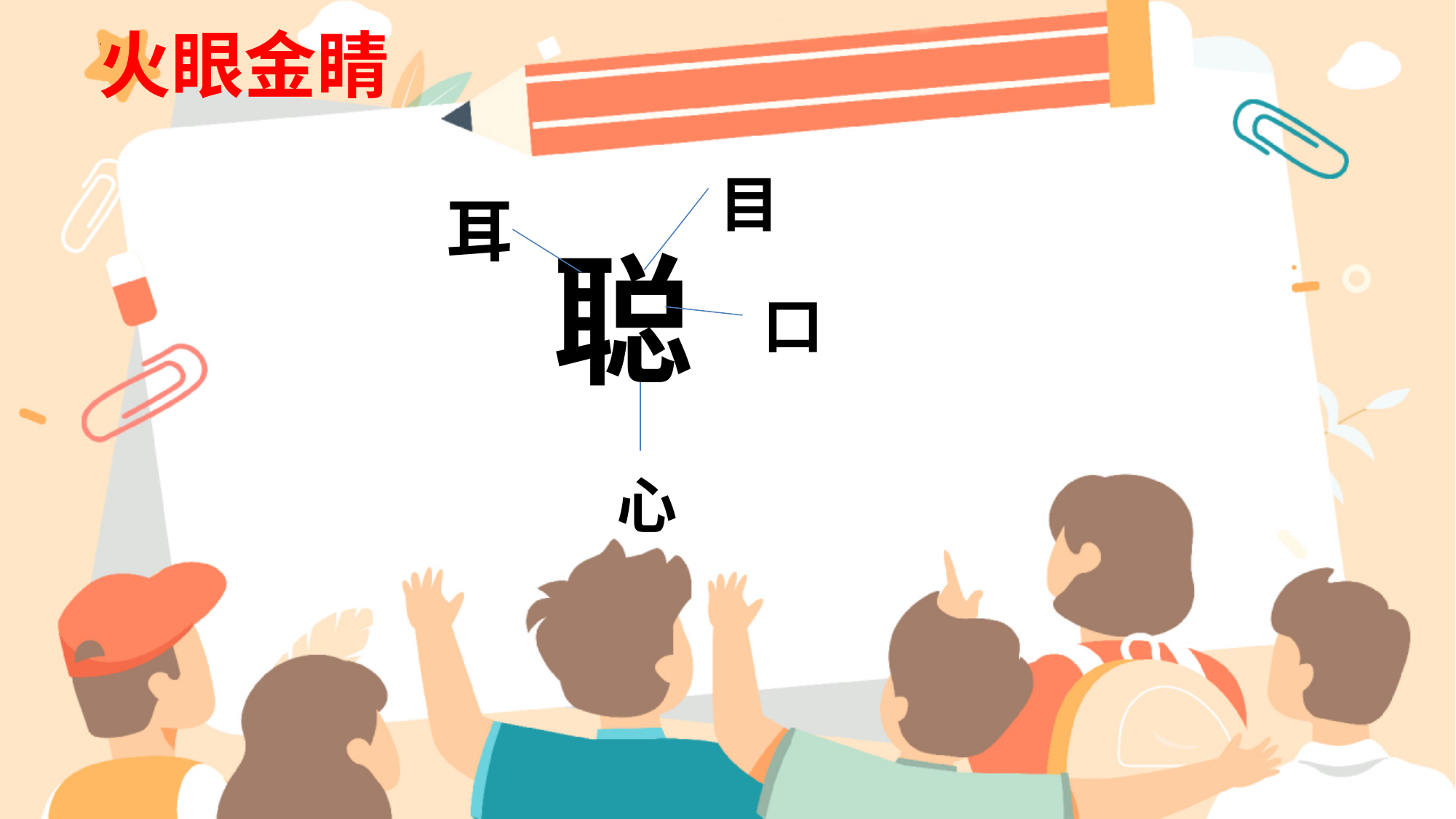

# 火眼金睛
目
耳
聪
口

心